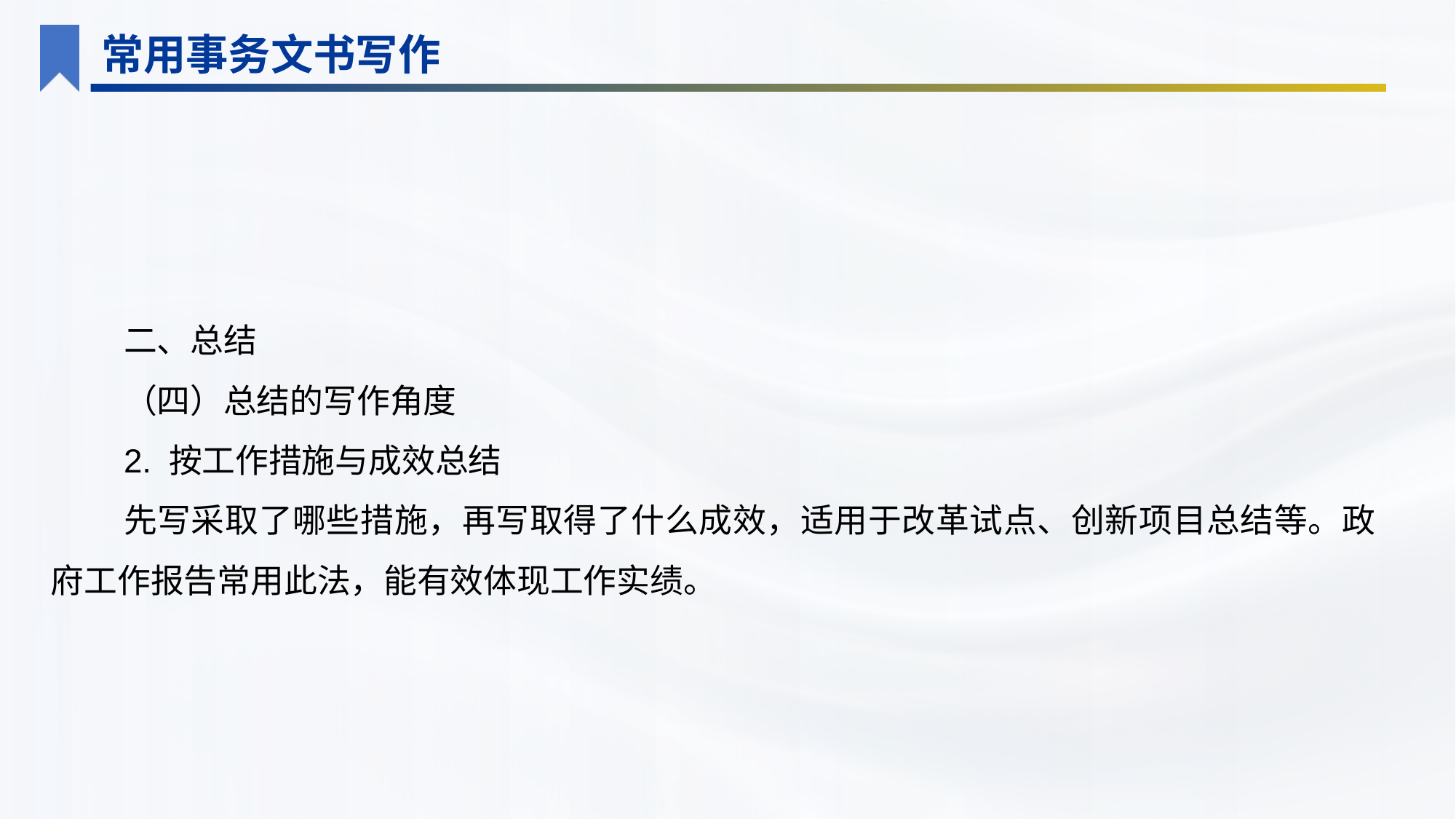

常用事务文书写作
二、总结
（四）总结的写作角度
2. 按工作措施与成效总结
先写采取了哪些措施，再写取得了什么成效，适用于改革试点、创新项目总结等。政府工作报告常用此法，能有效体现工作实绩。